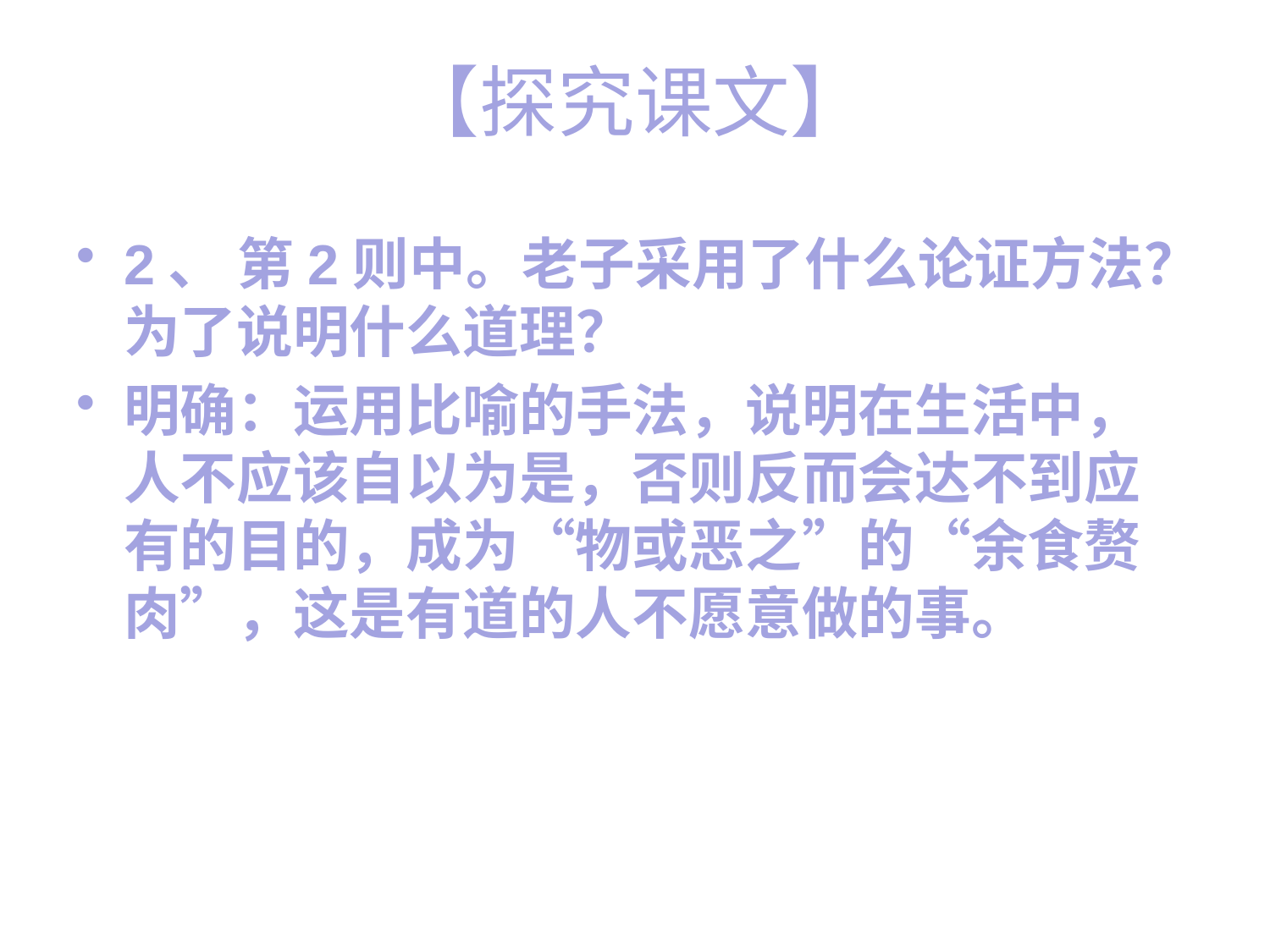

# 【探究课文】
2、 第2则中。老子采用了什么论证方法？为了说明什么道理？
明确：运用比喻的手法，说明在生活中，人不应该自以为是，否则反而会达不到应有的目的，成为“物或恶之”的“余食赘肉”，这是有道的人不愿意做的事。